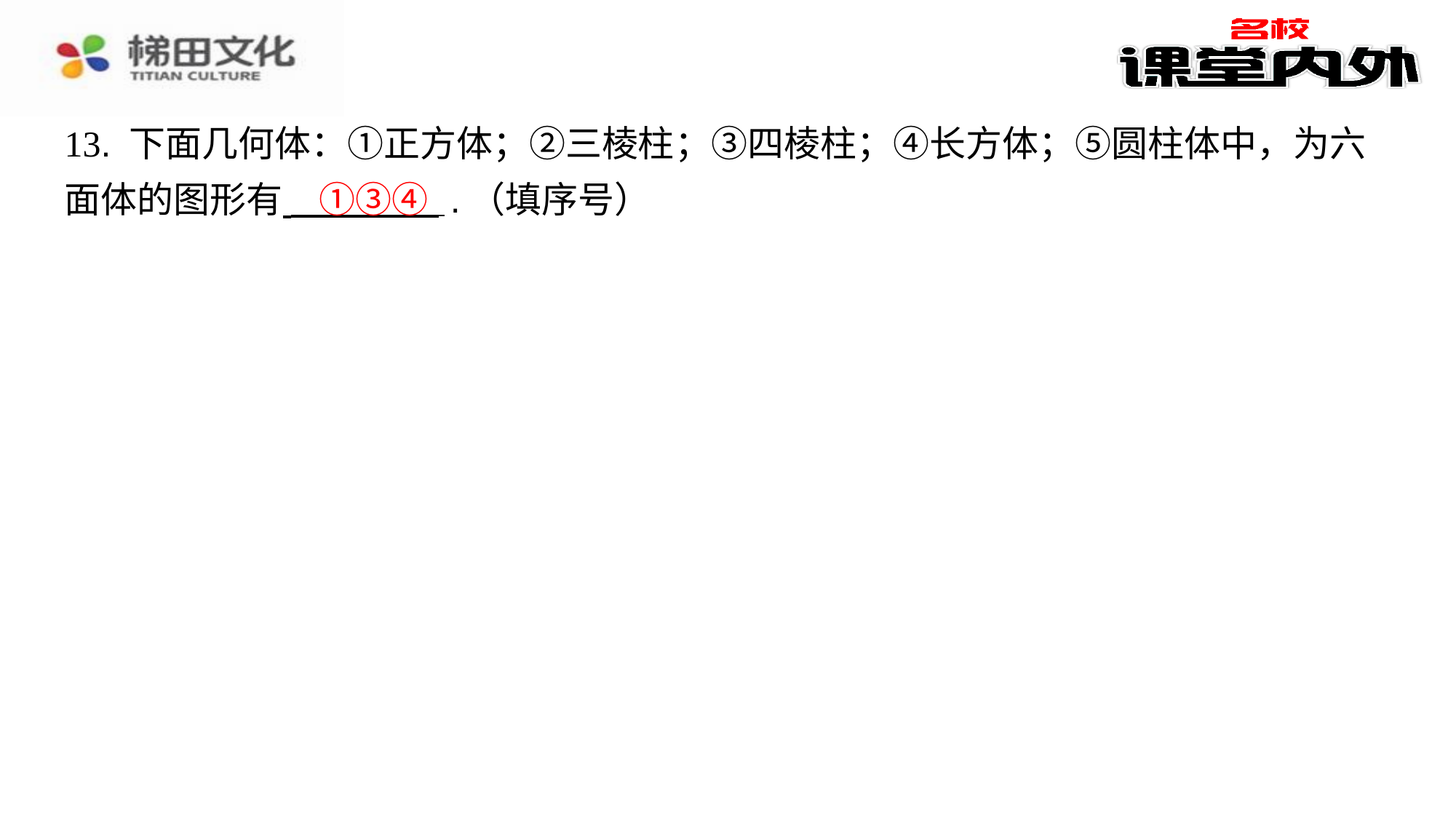

13. 下面几何体：①正方体；②三棱柱；③四棱柱；④长方体；⑤圆柱体中，为六
面体的图形有                        .（填序号）
①③④